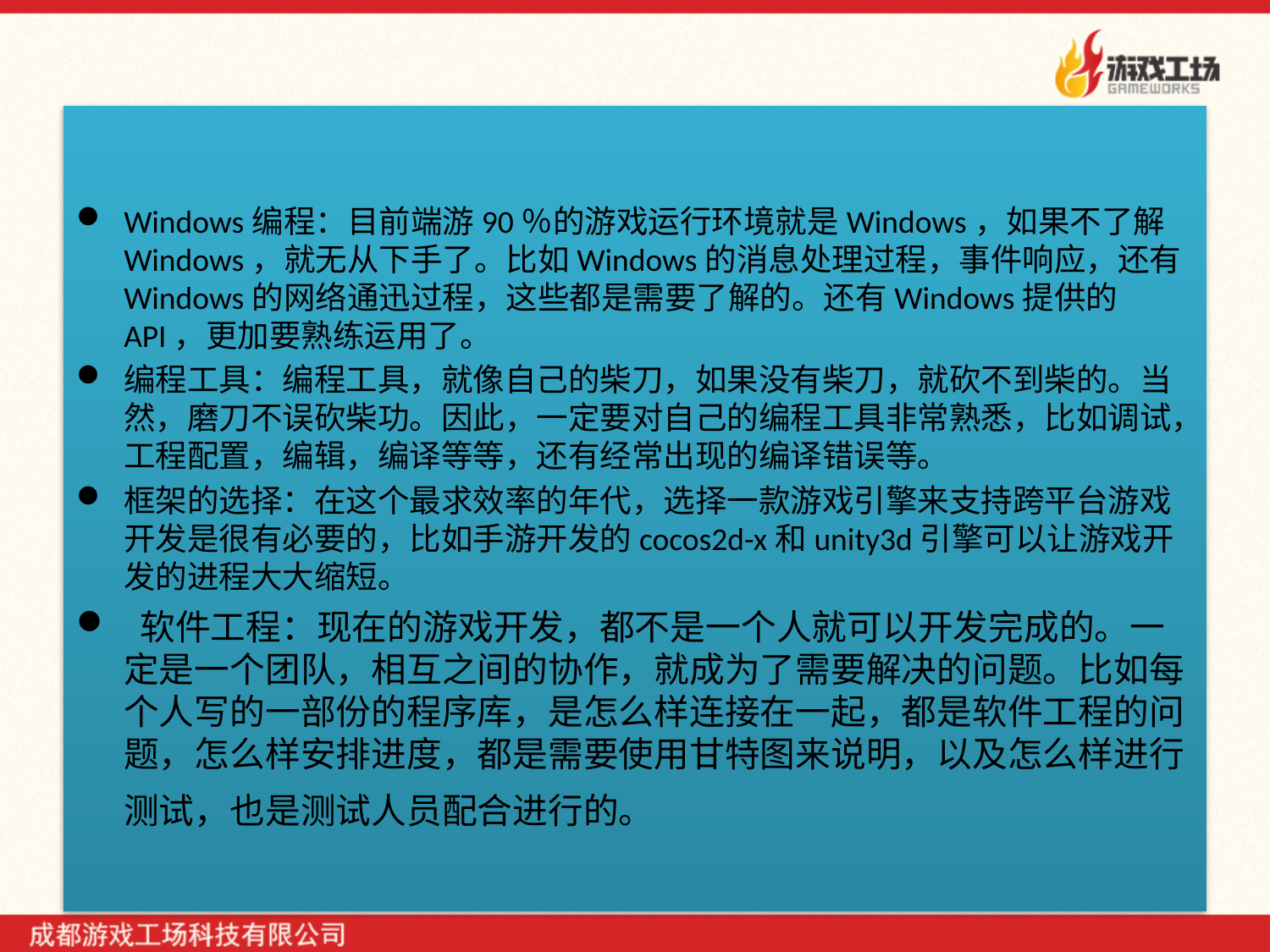

Windows编程：目前端游90％的游戏运行环境就是Windows，如果不了解Windows，就无从下手了。比如Windows的消息处理过程，事件响应，还有Windows的网络通迅过程，这些都是需要了解的。还有Windows提供的API，更加要熟练运用了。
编程工具：编程工具，就像自己的柴刀，如果没有柴刀，就砍不到柴的。当然，磨刀不误砍柴功。因此，一定要对自己的编程工具非常熟悉，比如调试，工程配置，编辑，编译等等，还有经常出现的编译错误等。
框架的选择：在这个最求效率的年代，选择一款游戏引擎来支持跨平台游戏开发是很有必要的，比如手游开发的cocos2d-x和unity3d引擎可以让游戏开发的进程大大缩短。
 软件工程：现在的游戏开发，都不是一个人就可以开发完成的。一定是一个团队，相互之间的协作，就成为了需要解决的问题。比如每个人写的一部份的程序库，是怎么样连接在一起，都是软件工程的问题，怎么样安排进度，都是需要使用甘特图来说明，以及怎么样进行测试，也是测试人员配合进行的。

3